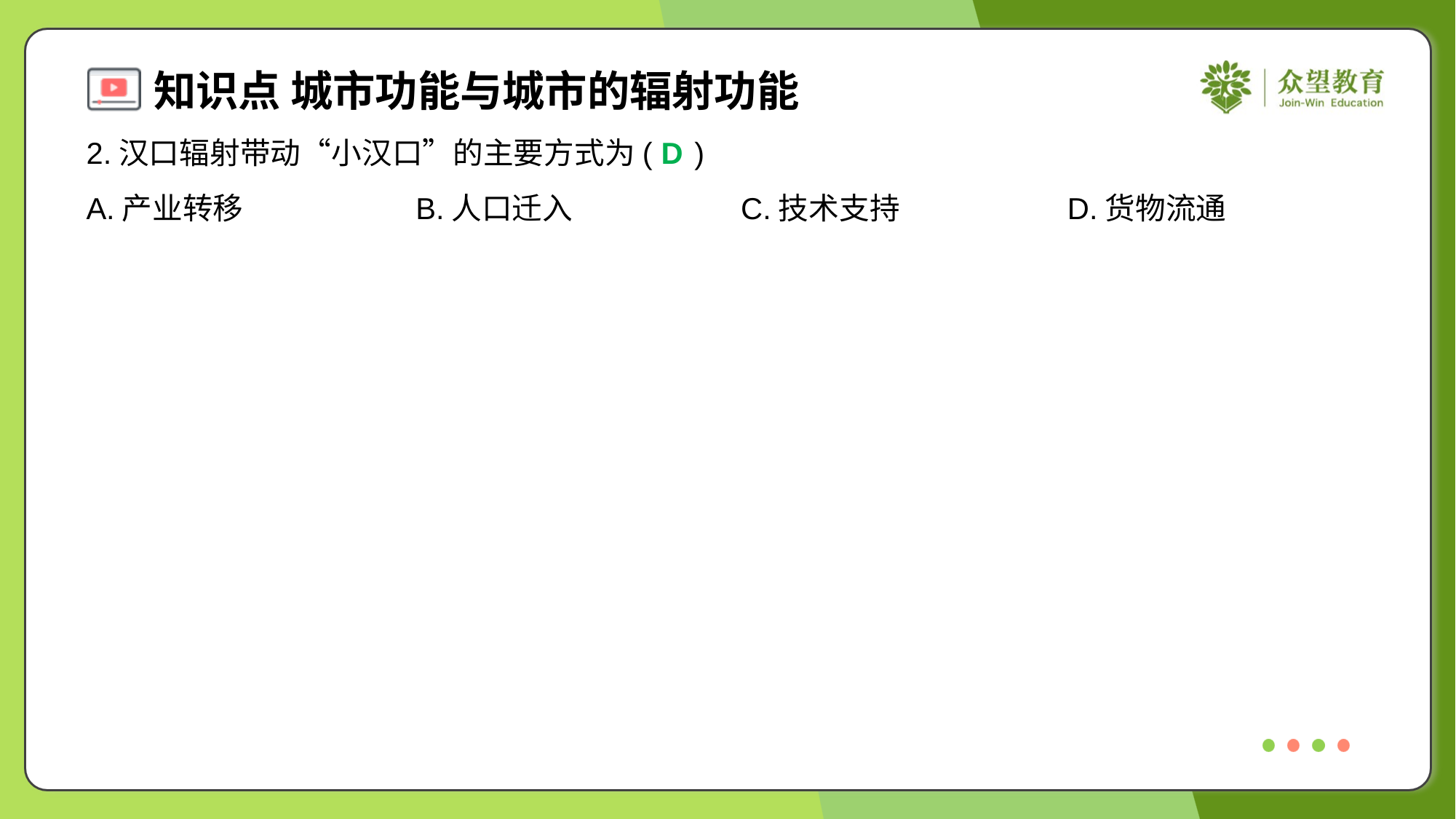

2.汉口辐射带动“小汉口”的主要方式为(     )
D
A.产业转移	B.人口迁入	C.技术支持	D.货物流通